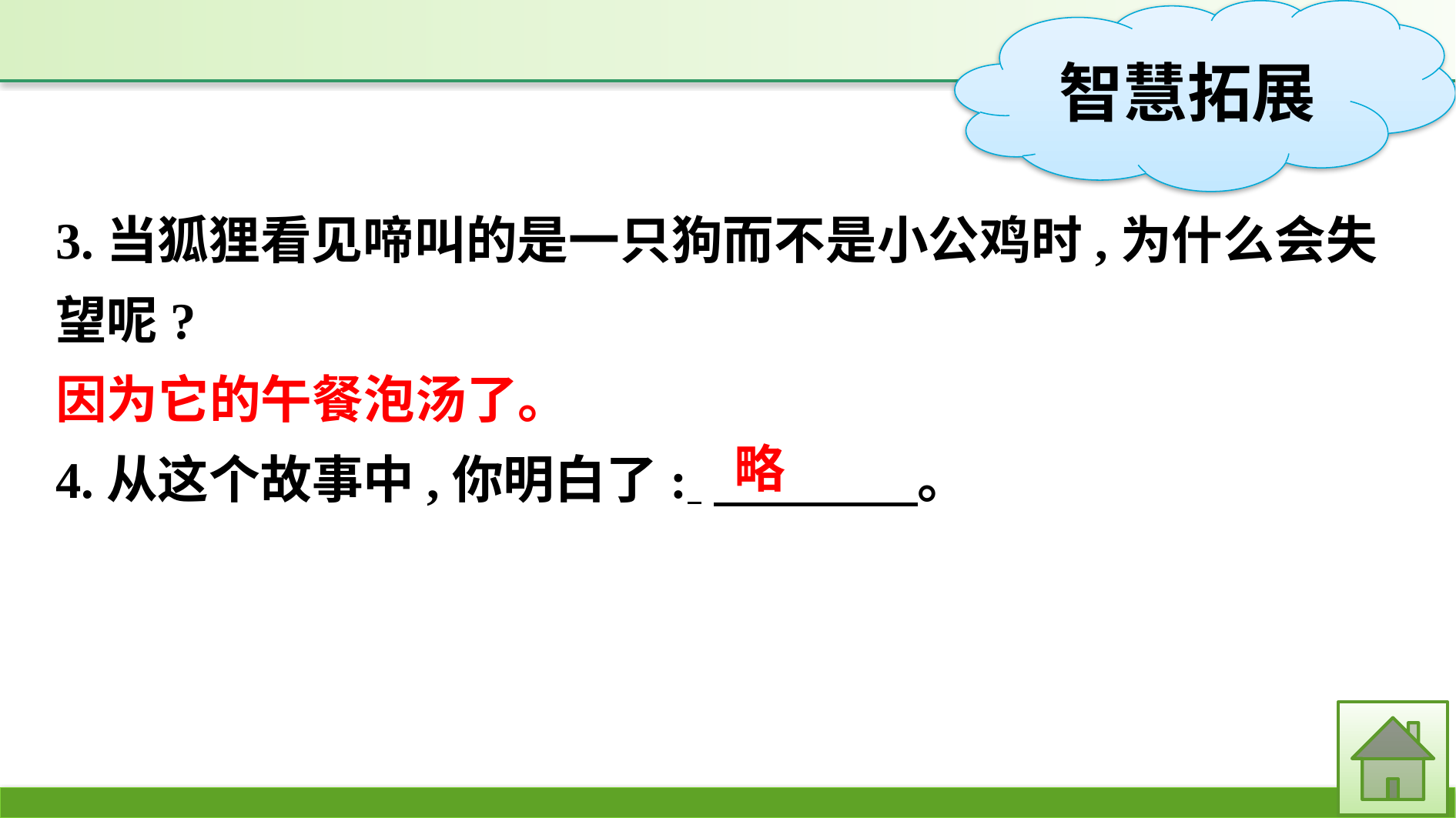

3.当狐狸看见啼叫的是一只狗而不是小公鸡时,为什么会失望呢?
因为它的午餐泡汤了。
4.从这个故事中,你明白了: 　             。
略